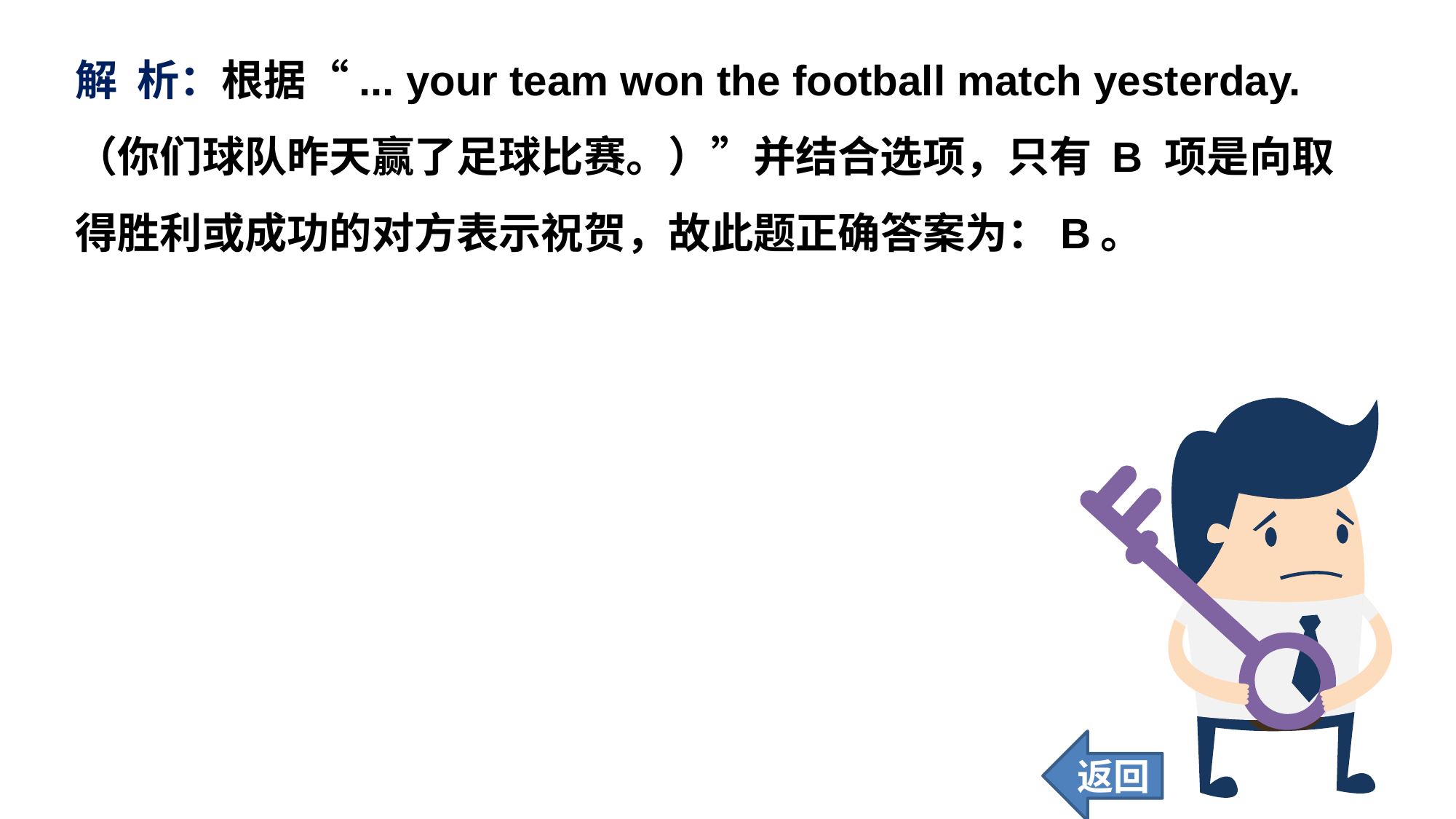

解  析：根据“... your team won the football match yesterday.（你们球队昨天赢了足球比赛。）”并结合选项，只有 B 项是向取得胜利或成功的对方表示祝贺，故此题正确答案为：B。

返回
37